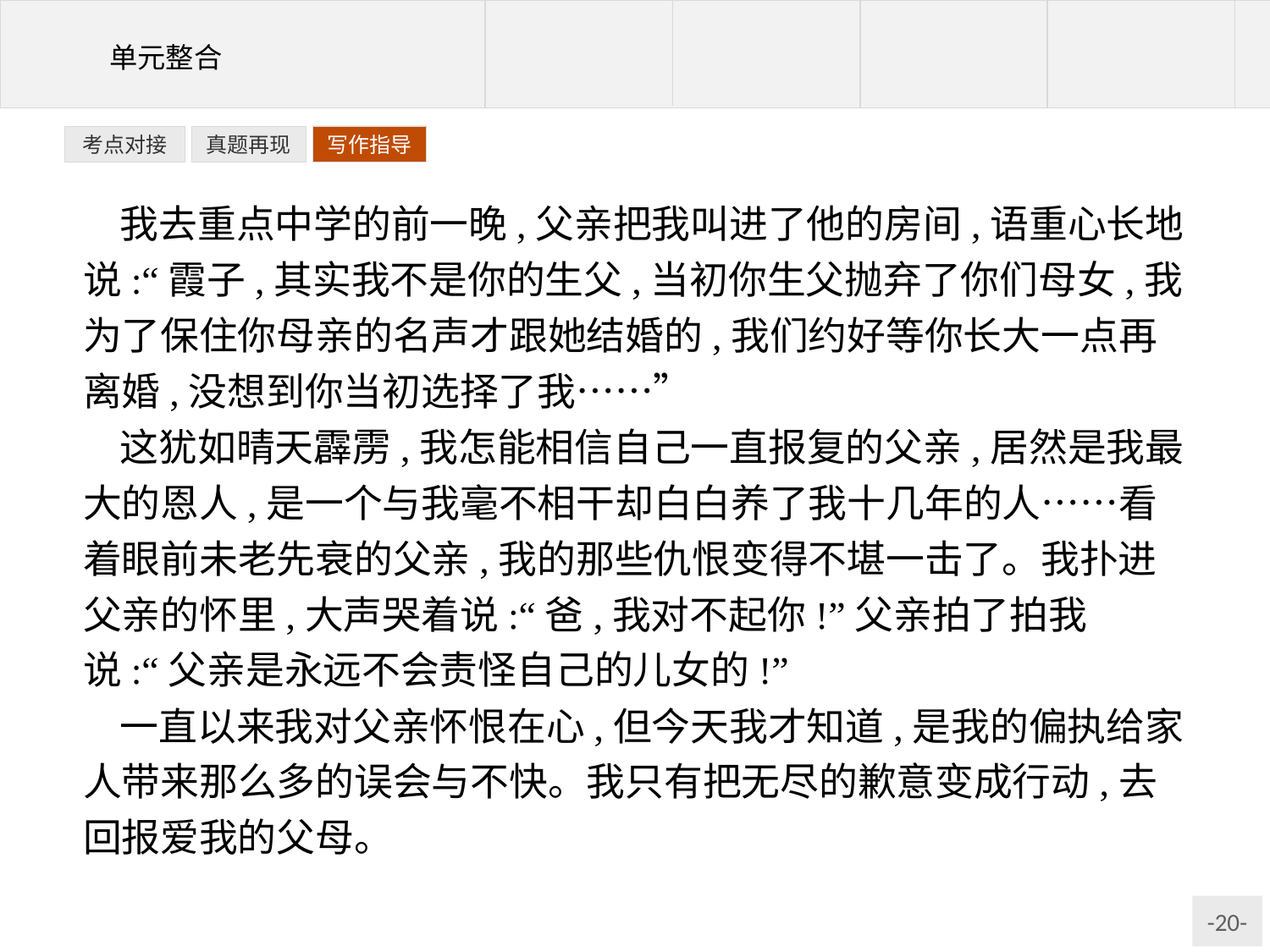

写作指导
考点对接
真题再现
我去重点中学的前一晚,父亲把我叫进了他的房间,语重心长地说:“霞子,其实我不是你的生父,当初你生父抛弃了你们母女,我为了保住你母亲的名声才跟她结婚的,我们约好等你长大一点再离婚,没想到你当初选择了我……”
这犹如晴天霹雳,我怎能相信自己一直报复的父亲,居然是我最大的恩人,是一个与我毫不相干却白白养了我十几年的人……看着眼前未老先衰的父亲,我的那些仇恨变得不堪一击了。我扑进父亲的怀里,大声哭着说:“爸,我对不起你!”父亲拍了拍我说:“父亲是永远不会责怪自己的儿女的!”
一直以来我对父亲怀恨在心,但今天我才知道,是我的偏执给家人带来那么多的误会与不快。我只有把无尽的歉意变成行动,去回报爱我的父母。